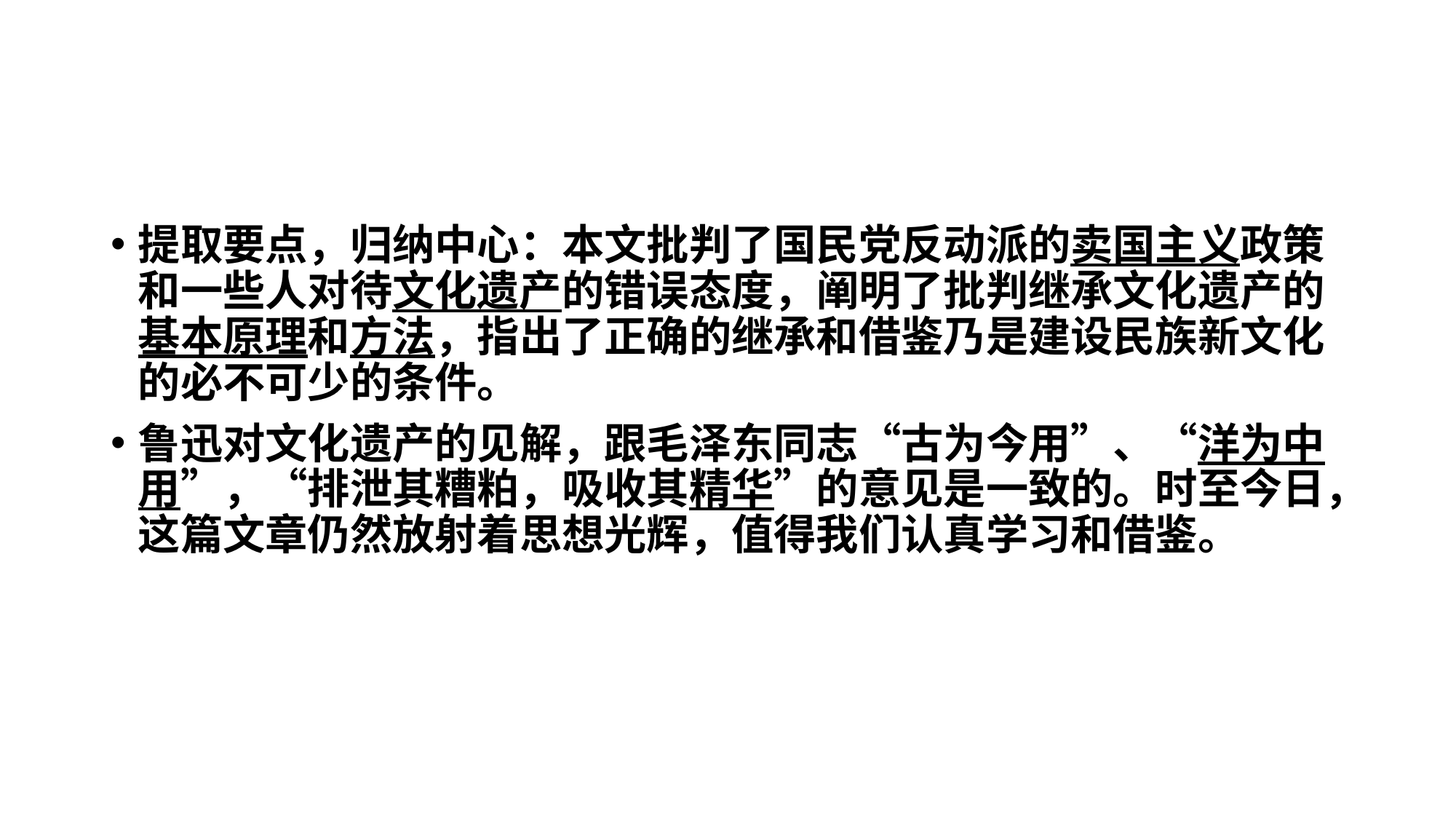

提取要点，归纳中心：本文批判了国民党反动派的卖国主义政策和一些人对待文化遗产的错误态度，阐明了批判继承文化遗产的基本原理和方法，指出了正确的继承和借鉴乃是建设民族新文化的必不可少的条件。
鲁迅对文化遗产的见解，跟毛泽东同志“古为今用”、“洋为中用”，“排泄其糟粕，吸收其精华”的意见是一致的。时至今日，这篇文章仍然放射着思想光辉，值得我们认真学习和借鉴。